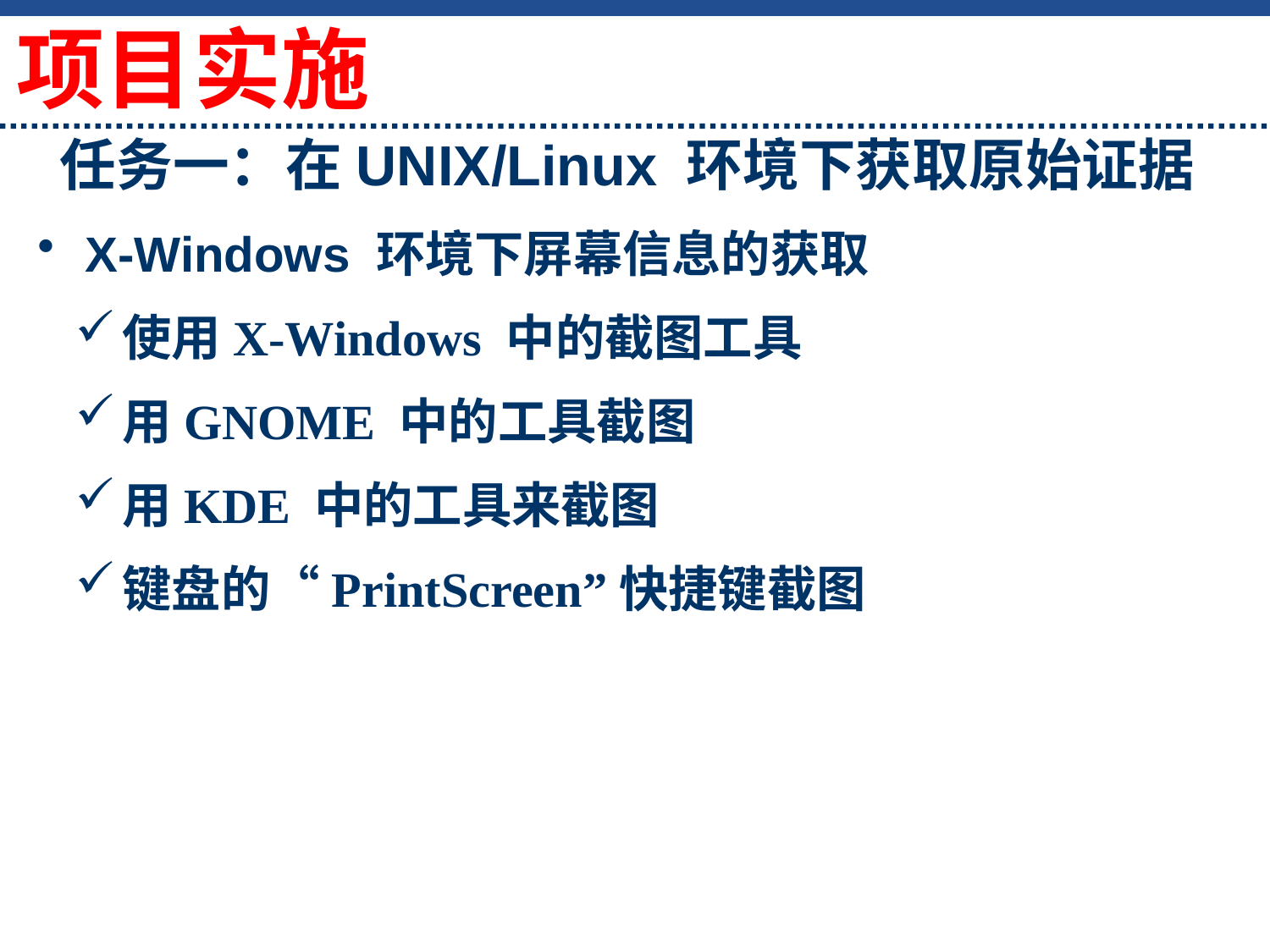

项目实施
# 任务一：在UNIX/Linux 环境下获取原始证据
X-Windows 环境下屏幕信息的获取
使用X-Windows 中的截图工具
用GNOME 中的工具截图
用KDE 中的工具来截图
键盘的“PrintScreen”快捷键截图